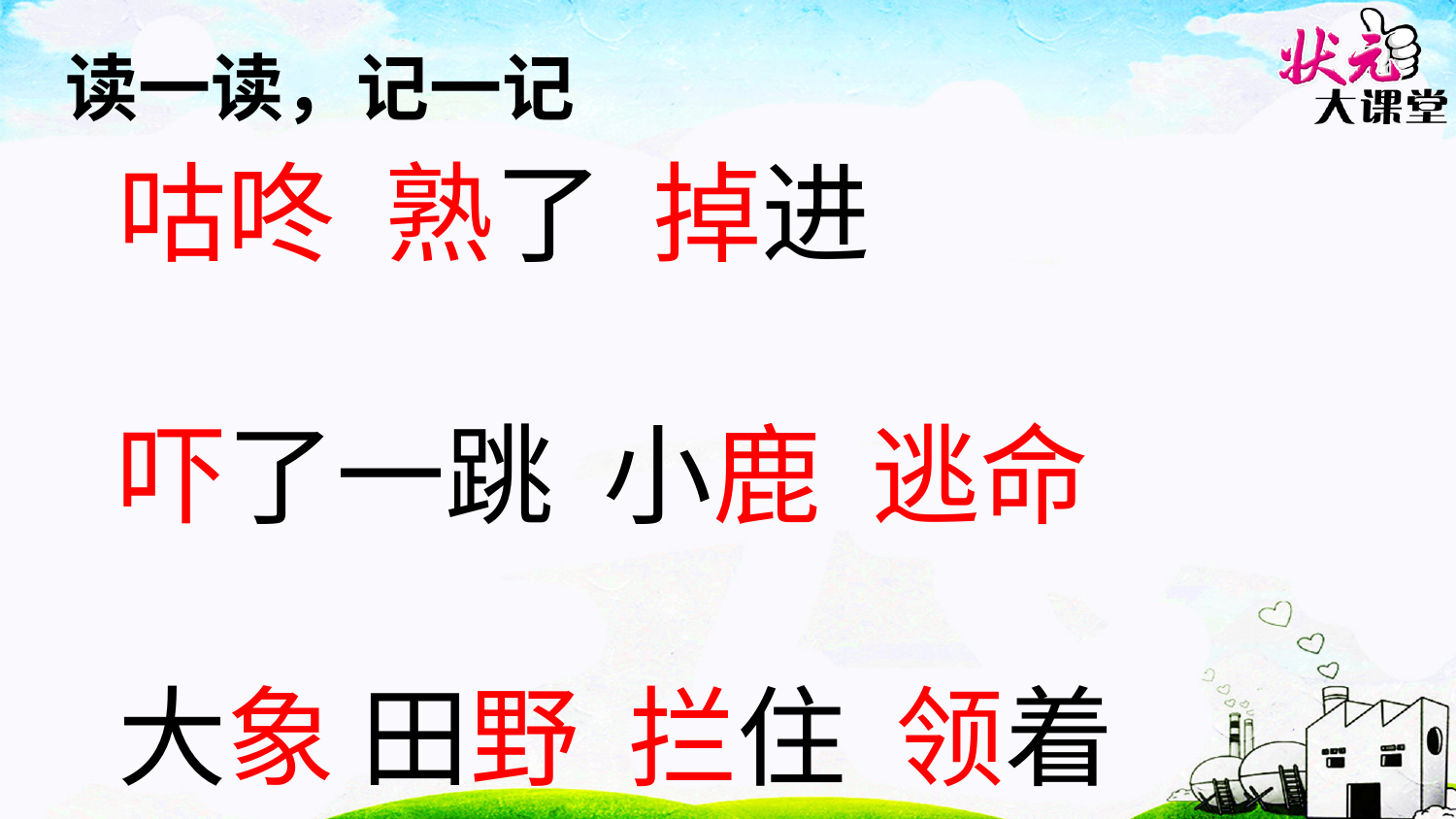

读一读，记一记
咕咚  熟了  掉进

吓了一跳  小鹿  逃命

大象 田野  拦住  领着